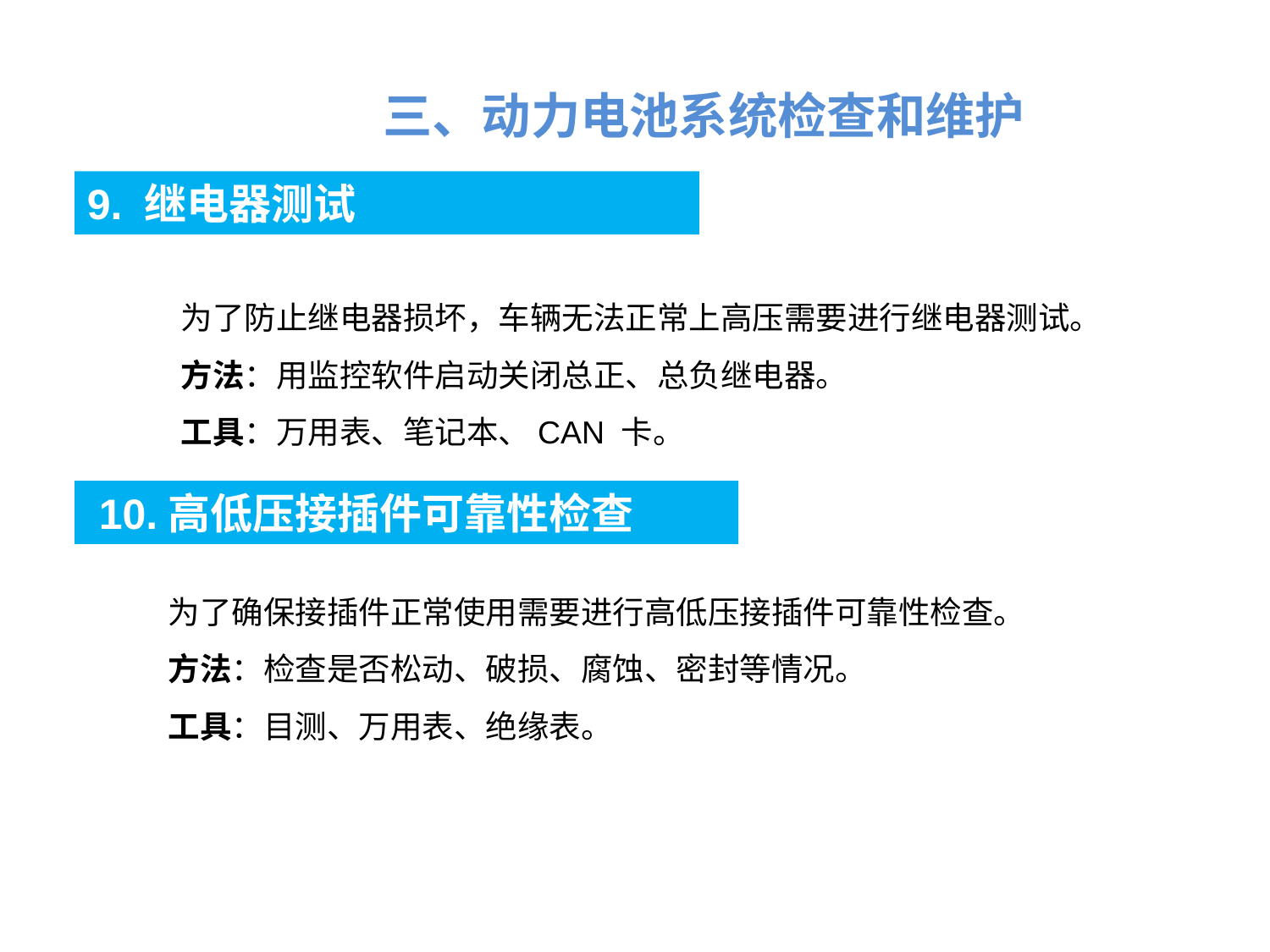

三、动力电池系统检查和维护
9. 继电器测试
为了防止继电器损坏，车辆无法正常上高压需要进行继电器测试。
方法：用监控软件启动关闭总正、总负继电器。
工具：万用表、笔记本、CAN 卡。
 10.高低压接插件可靠性检查
为了确保接插件正常使用需要进行高低压接插件可靠性检查。
方法：检查是否松动、破损、腐蚀、密封等情况。
工具：目测、万用表、绝缘表。